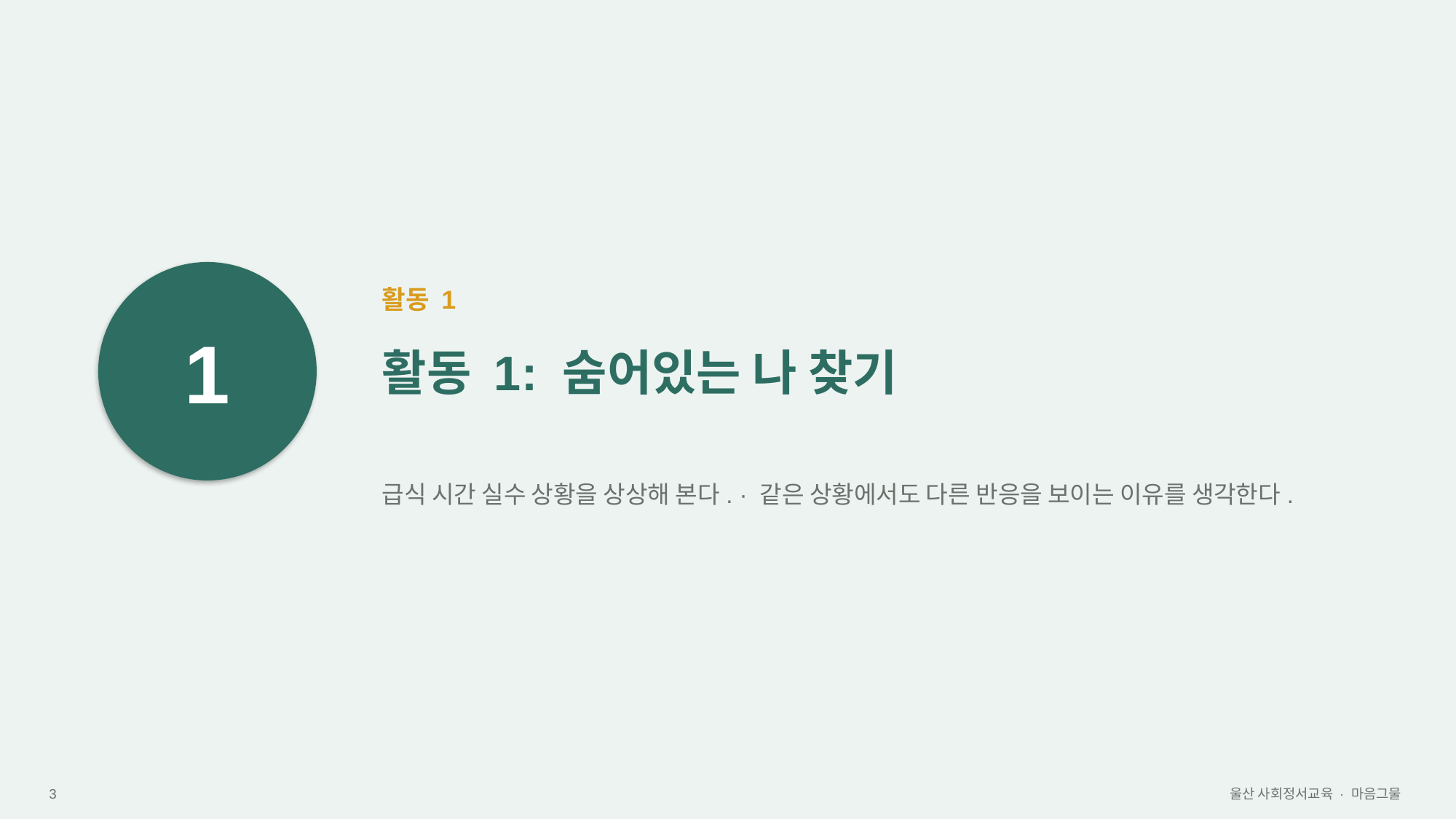

1
활동 1
활동 1: 숨어있는 나 찾기
급식 시간 실수 상황을 상상해 본다. · 같은 상황에서도 다른 반응을 보이는 이유를 생각한다.
3
울산 사회정서교육 · 마음그물